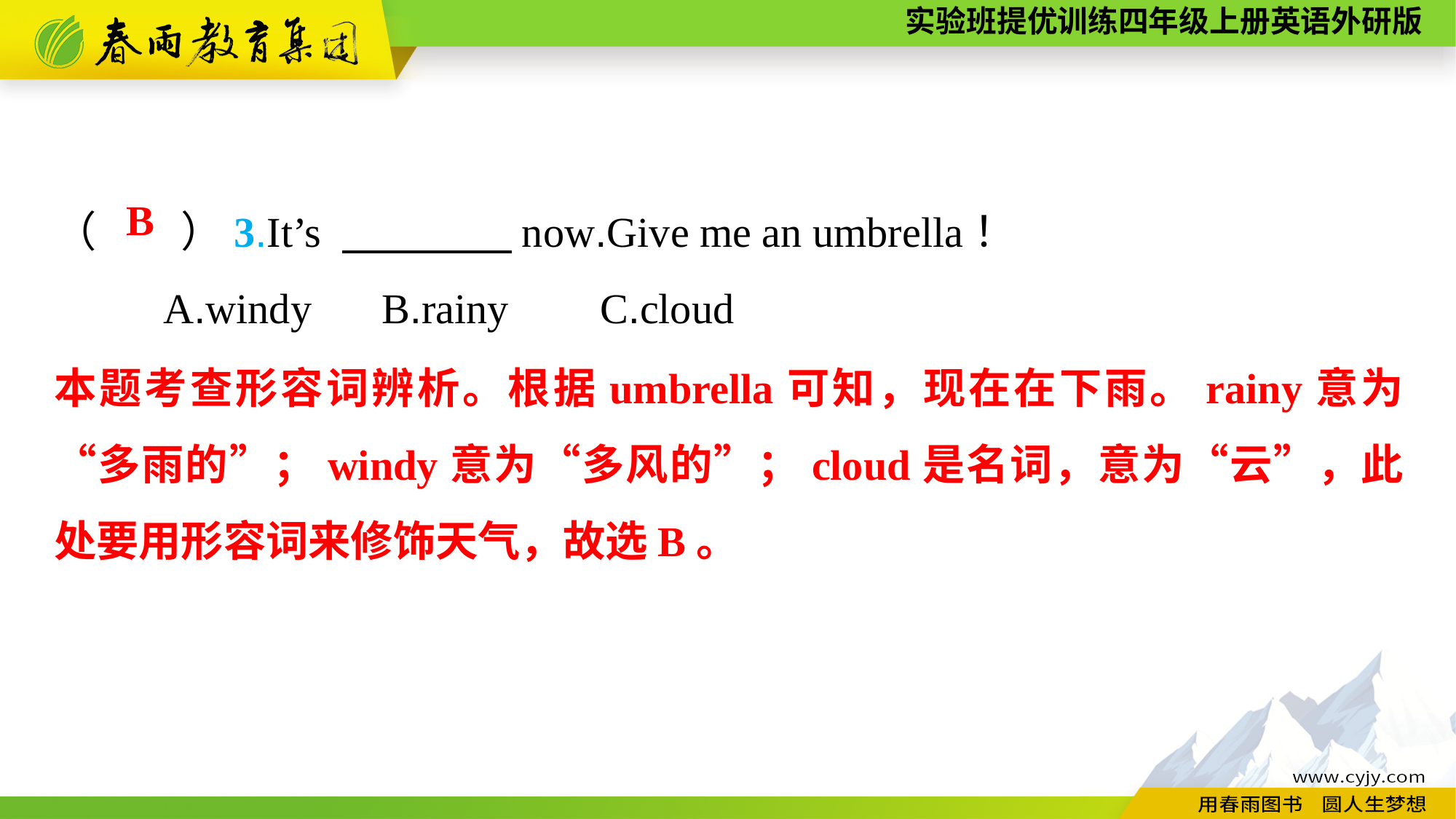

（　　）3.It’s 　　　　now.Give me an umbrella！
	A.windy	B.rainy	C.cloud
B
本题考查形容词辨析。根据umbrella可知，现在在下雨。rainy意为“多雨的”；windy意为“多风的”；cloud是名词，意为“云”，此处要用形容词来修饰天气，故选B。